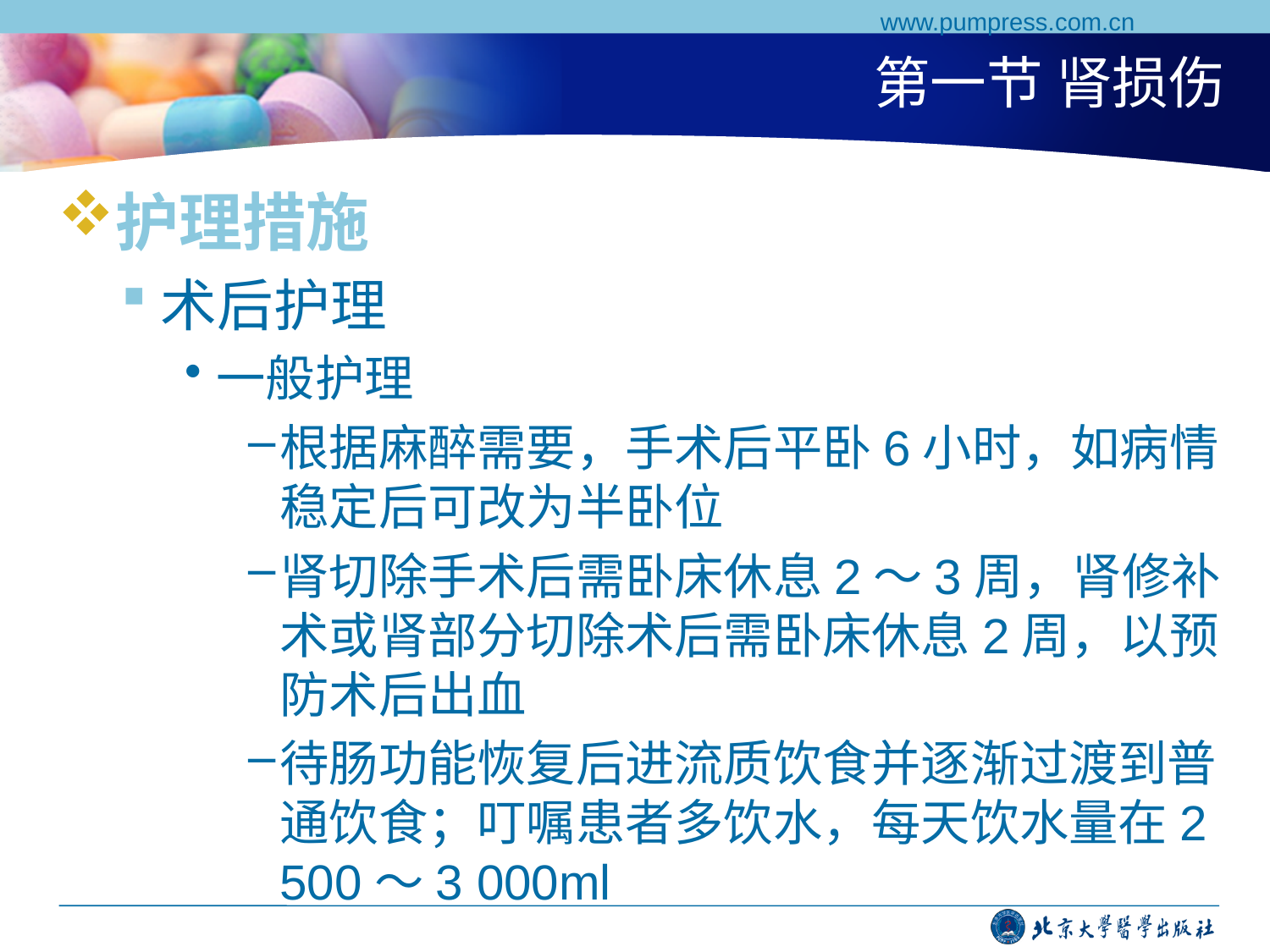

www.pumpress.com.cn
# 第一节 肾损伤
护理措施
术后护理
一般护理
根据麻醉需要，手术后平卧6小时，如病情稳定后可改为半卧位
肾切除手术后需卧床休息2～3周，肾修补术或肾部分切除术后需卧床休息2周，以预防术后出血
待肠功能恢复后进流质饮食并逐渐过渡到普通饮食；叮嘱患者多饮水，每天饮水量在2 500～3 000ml